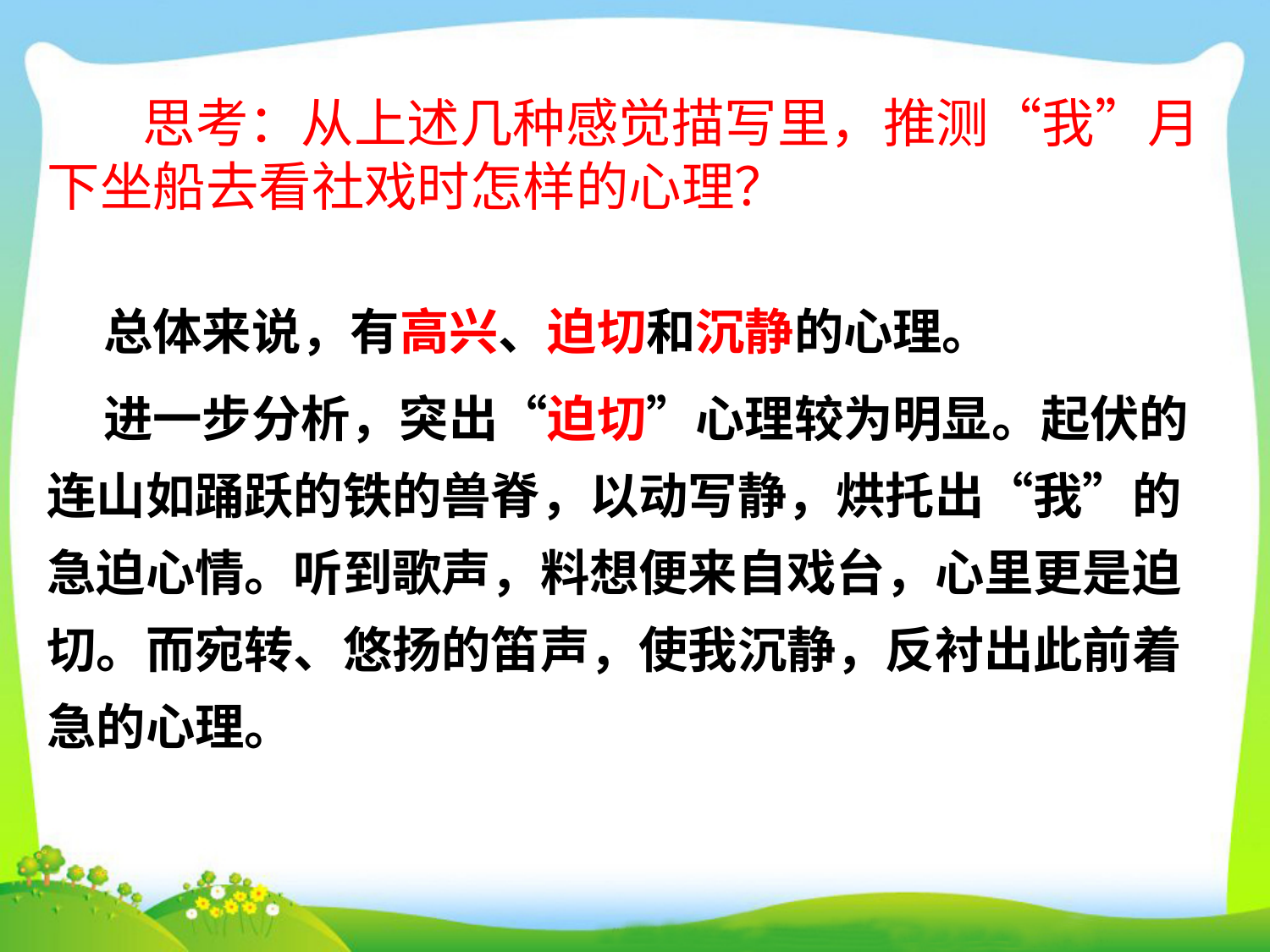

思考：从上述几种感觉描写里，推测“我”月下坐船去看社戏时怎样的心理？
    总体来说，有高兴、迫切和沉静的心理。
    进一步分析，突出“迫切”心理较为明显。起伏的连山如踊跃的铁的兽脊，以动写静，烘托出“我”的急迫心情。听到歌声，料想便来自戏台，心里更是迫切。而宛转、悠扬的笛声，使我沉静，反衬出此前着急的心理。